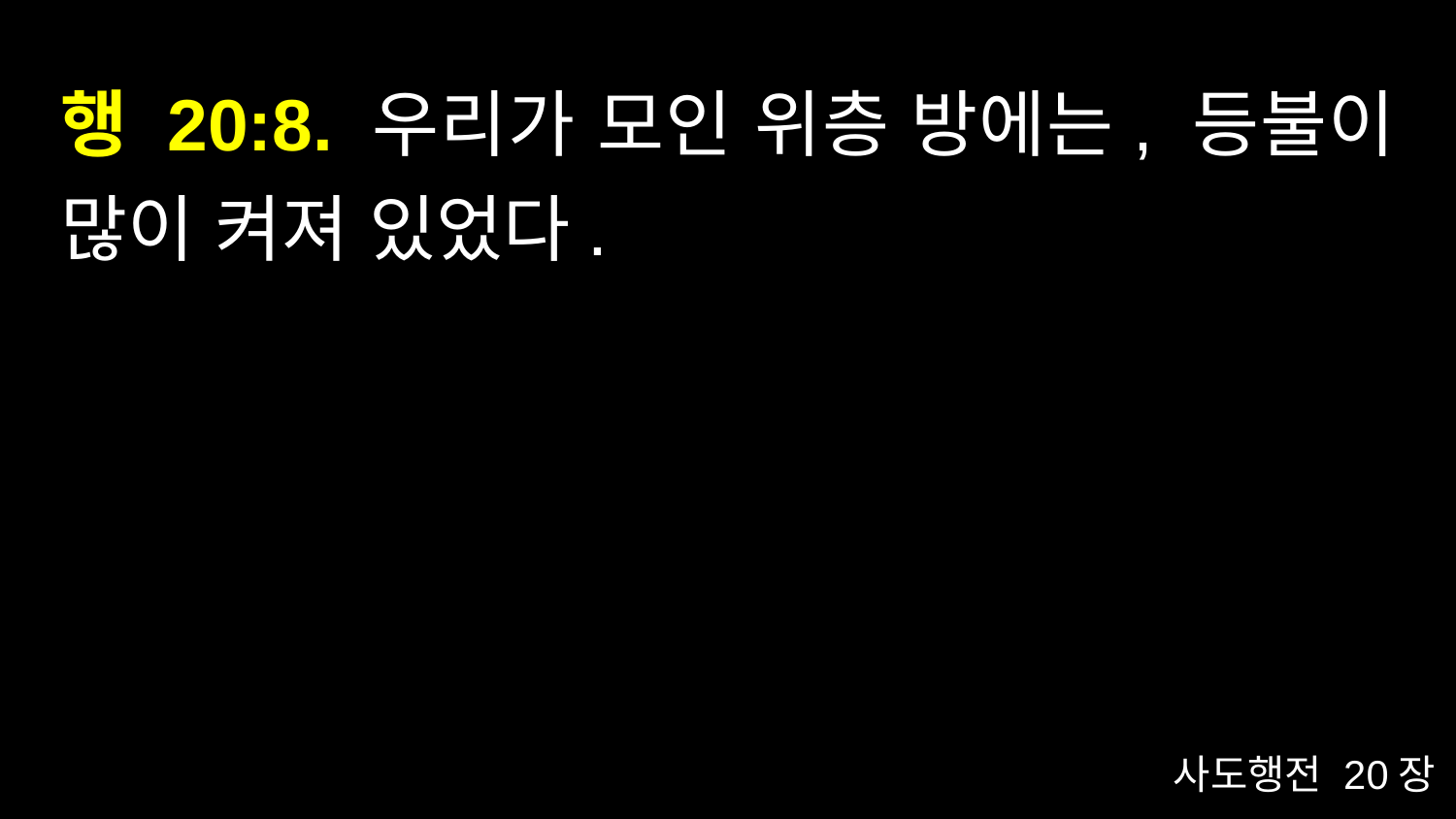

# 행 20:8. 우리가 모인 위층 방에는, 등불이 많이 켜져 있었다.
사도행전 20장